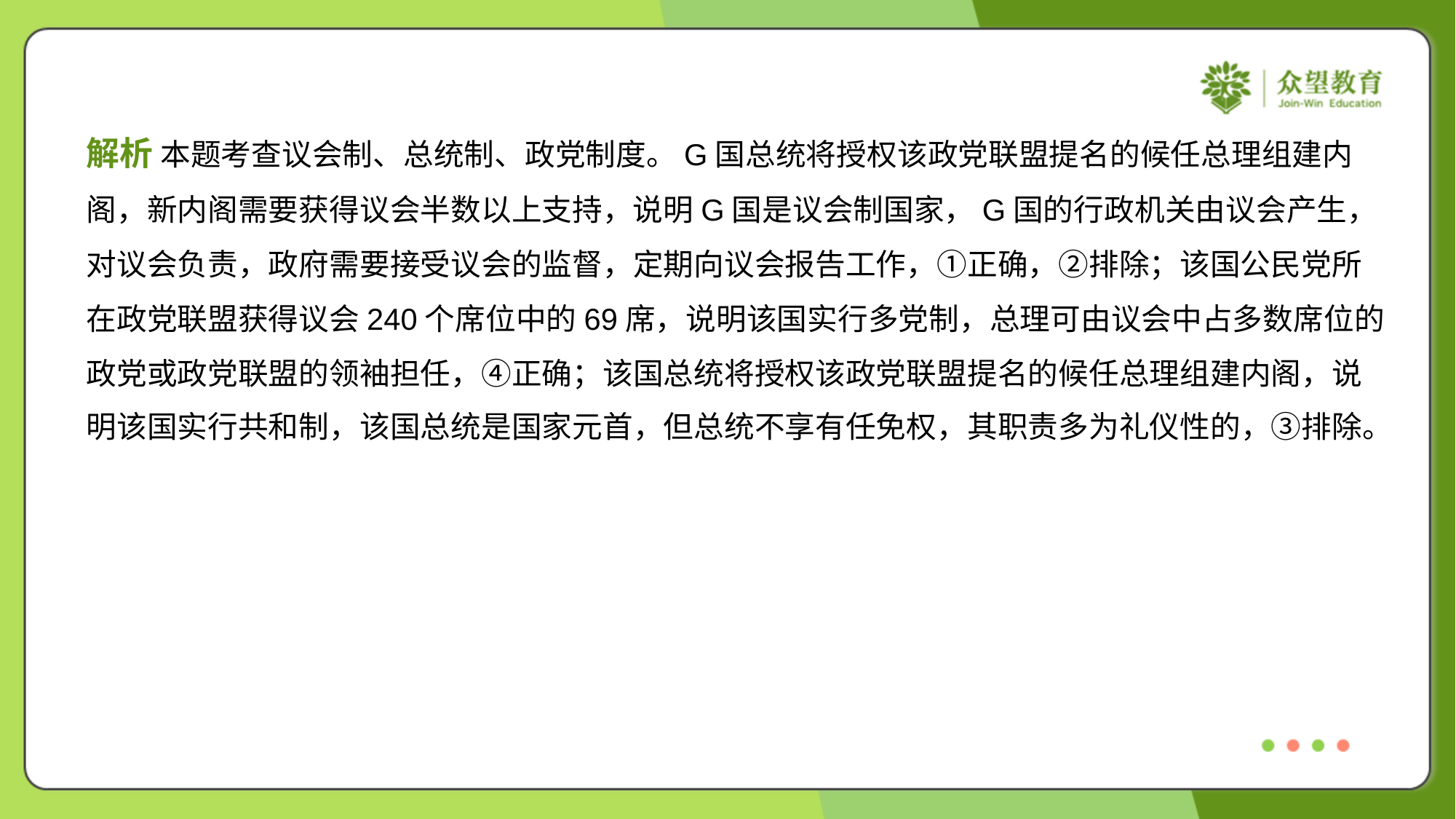

解析 本题考查议会制、总统制、政党制度。G国总统将授权该政党联盟提名的候任总理组建内
阁，新内阁需要获得议会半数以上支持，说明G国是议会制国家，G国的行政机关由议会产生，
对议会负责，政府需要接受议会的监督，定期向议会报告工作，①正确，②排除；该国公民党所
在政党联盟获得议会240个席位中的69席，说明该国实行多党制，总理可由议会中占多数席位的
政党或政党联盟的领袖担任，④正确；该国总统将授权该政党联盟提名的候任总理组建内阁，说
明该国实行共和制，该国总统是国家元首，但总统不享有任免权，其职责多为礼仪性的，③排除。